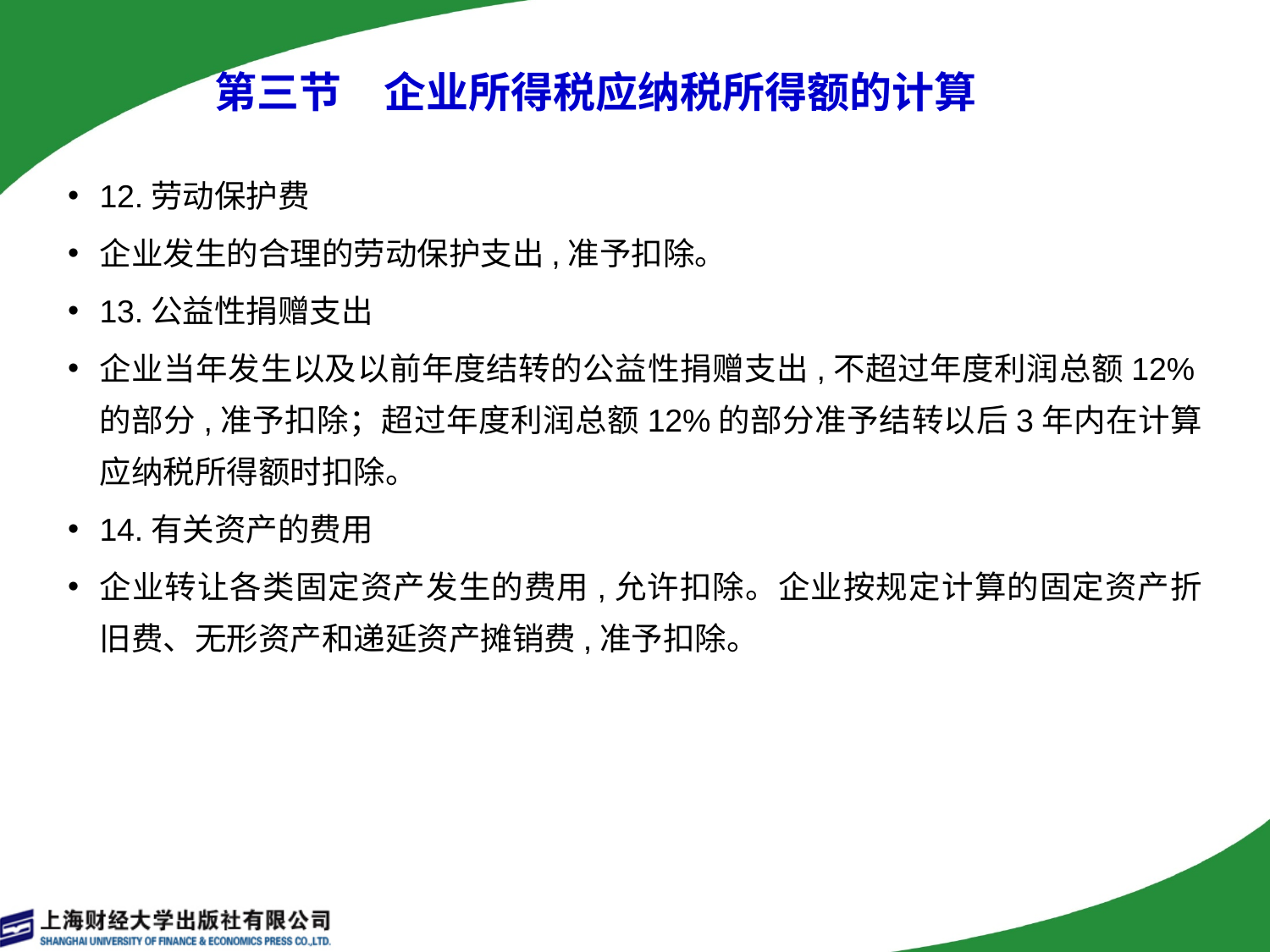

第三节　企业所得税应纳税所得额的计算
12.劳动保护费
企业发生的合理的劳动保护支出,准予扣除。
13.公益性捐赠支出
企业当年发生以及以前年度结转的公益性捐赠支出,不超过年度利润总额12%的部分,准予扣除；超过年度利润总额12%的部分准予结转以后3年内在计算应纳税所得额时扣除。
14.有关资产的费用
企业转让各类固定资产发生的费用,允许扣除。企业按规定计算的固定资产折旧费、无形资产和递延资产摊销费,准予扣除。